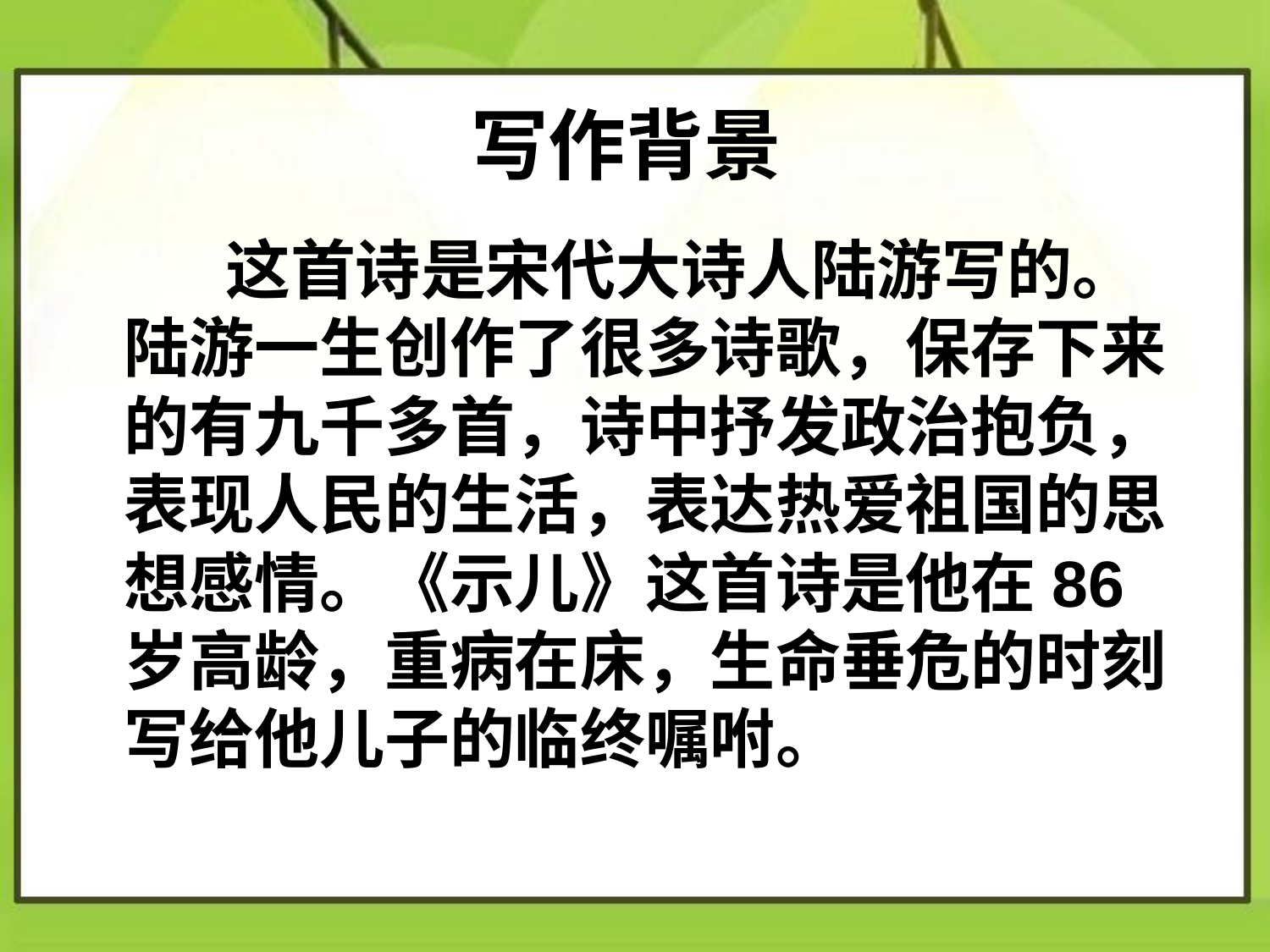

# 写作背景
         这首诗是宋代大诗人陆游写的。陆游一生创作了很多诗歌，保存下来的有九千多首，诗中抒发政治抱负，表现人民的生活，表达热爱祖国的思想感情。《示儿》这首诗是他在86岁高龄，重病在床，生命垂危的时刻写给他儿子的临终嘱咐。